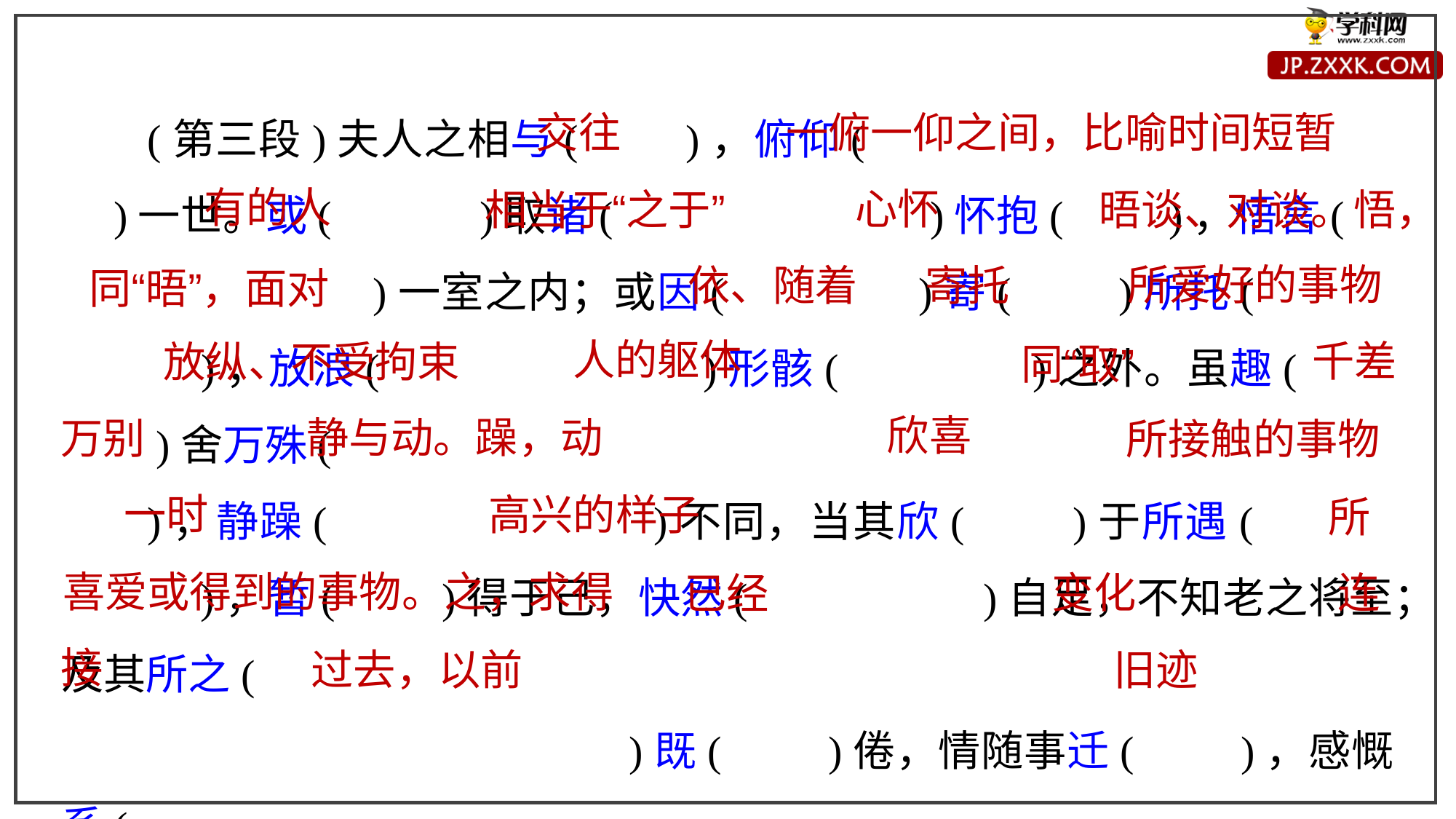

(第三段)夫人之相与(　　)，俯仰(　　　　　　　　　　　　　)一世。或(　　　)取诸(　　　　　　　)怀抱(　　)，悟言(
　　　　　)一室之内；或因(　　　　)寄(　　)所托(　　　　　　)，放浪(　　　　　　　)形骸(　　　　)之外。虽趣(　　　　)舍万殊(
)，静躁(　　　　　　　)不同，当其欣(　　)于所遇(　　　　　　)，暂(　　)得于己，快然(　　　　　)自足，不知老之将至；及其所之(
　　　　　　　　　　　)既(　　)倦，情随事迁(　　)，感慨系(
　)之矣。向(　　　　　)之所欣，俯仰之间，已为陈迹(　　)，犹不能
交往
一俯一仰之间，比喻时间短暂
有的人
心怀
晤谈、对谈。悟，
相当于“之于”
所爱好的事物
依、随着
寄托
同“晤”，面对
人的躯体
千差
放纵、不受拘束
同“取”
欣喜
静与动。躁，动
万别
所接触的事物
一时
高兴的样子
所
喜爱或得到的事物。之，求得
变化
连
已经
接
旧迹
过去，以前